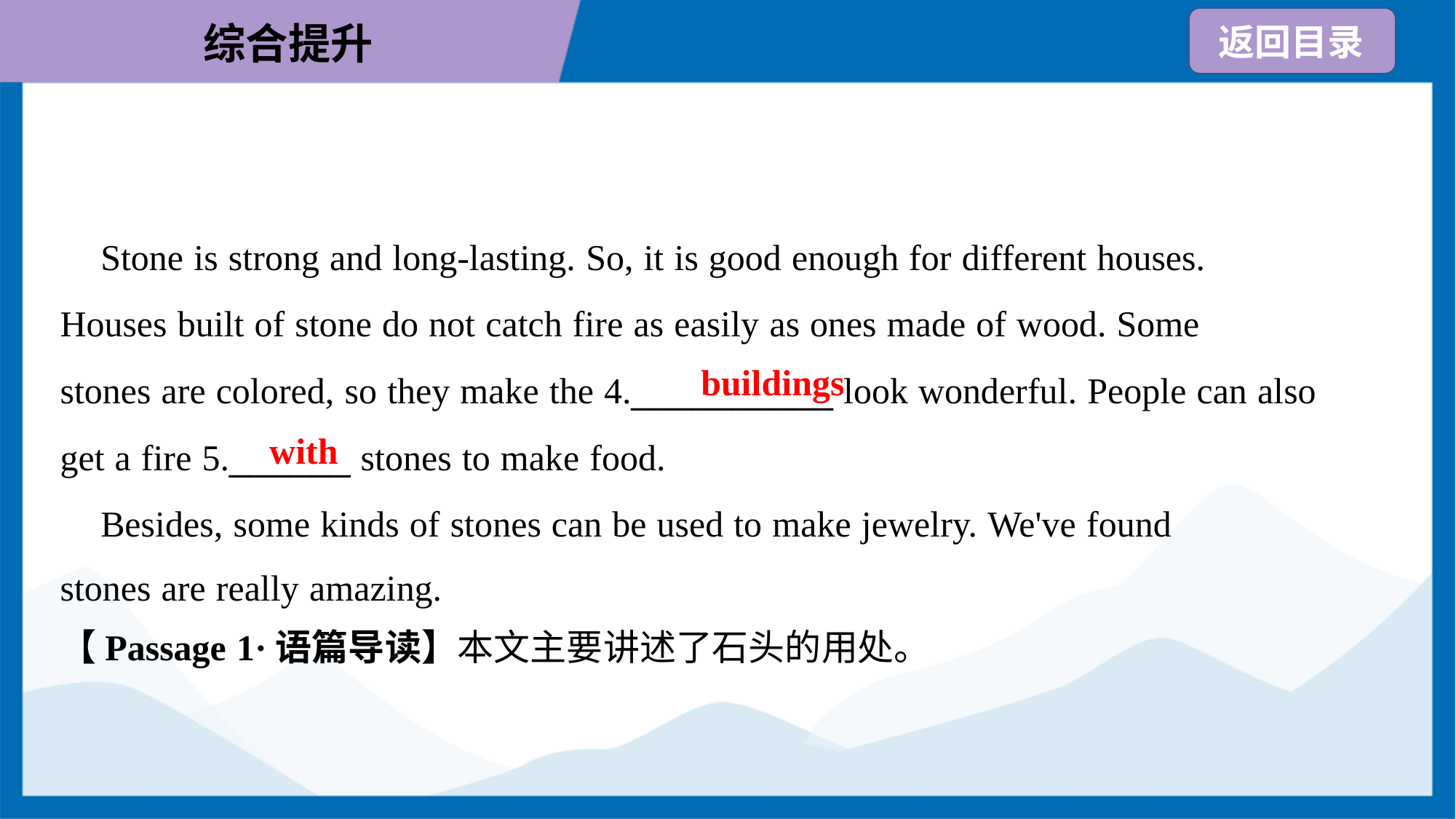

Stone is strong and long-lasting. So, it is good enough for different houses.
Houses built of stone do not catch fire as easily as ones made of wood. Some
stones are colored, so they make the 4.__________ look wonderful. People can also
get a fire 5.______ stones to make food.
    Besides, some kinds of stones can be used to make jewelry. We've found
stones are really amazing.
buildings
with
【Passage 1·语篇导读】本文主要讲述了石头的用处。